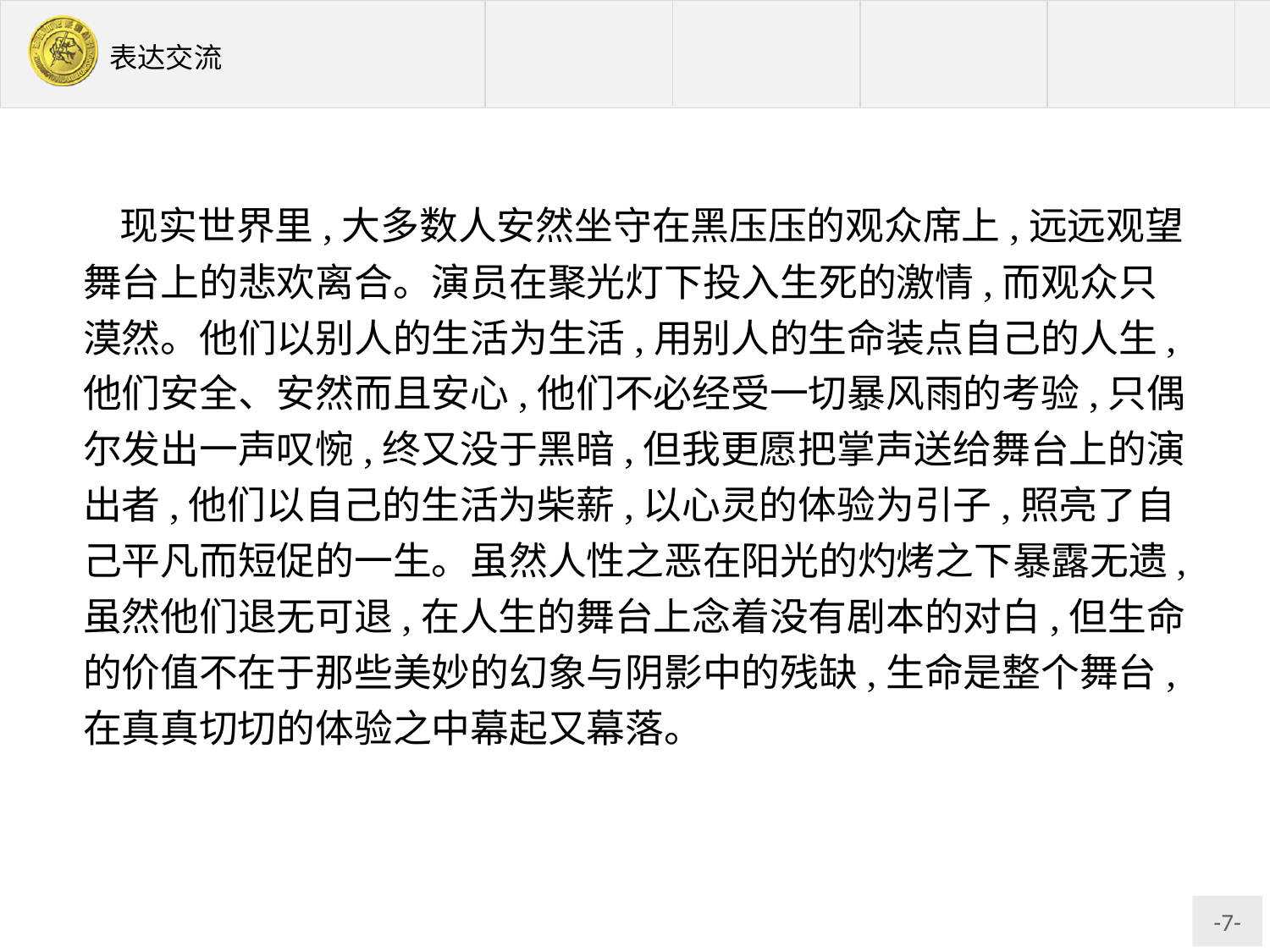

现实世界里,大多数人安然坐守在黑压压的观众席上,远远观望舞台上的悲欢离合。演员在聚光灯下投入生死的激情,而观众只漠然。他们以别人的生活为生活,用别人的生命装点自己的人生,他们安全、安然而且安心,他们不必经受一切暴风雨的考验,只偶尔发出一声叹惋,终又没于黑暗,但我更愿把掌声送给舞台上的演出者,他们以自己的生活为柴薪,以心灵的体验为引子,照亮了自己平凡而短促的一生。虽然人性之恶在阳光的灼烤之下暴露无遗,虽然他们退无可退,在人生的舞台上念着没有剧本的对白,但生命的价值不在于那些美妙的幻象与阴影中的残缺,生命是整个舞台,在真真切切的体验之中幕起又幕落。